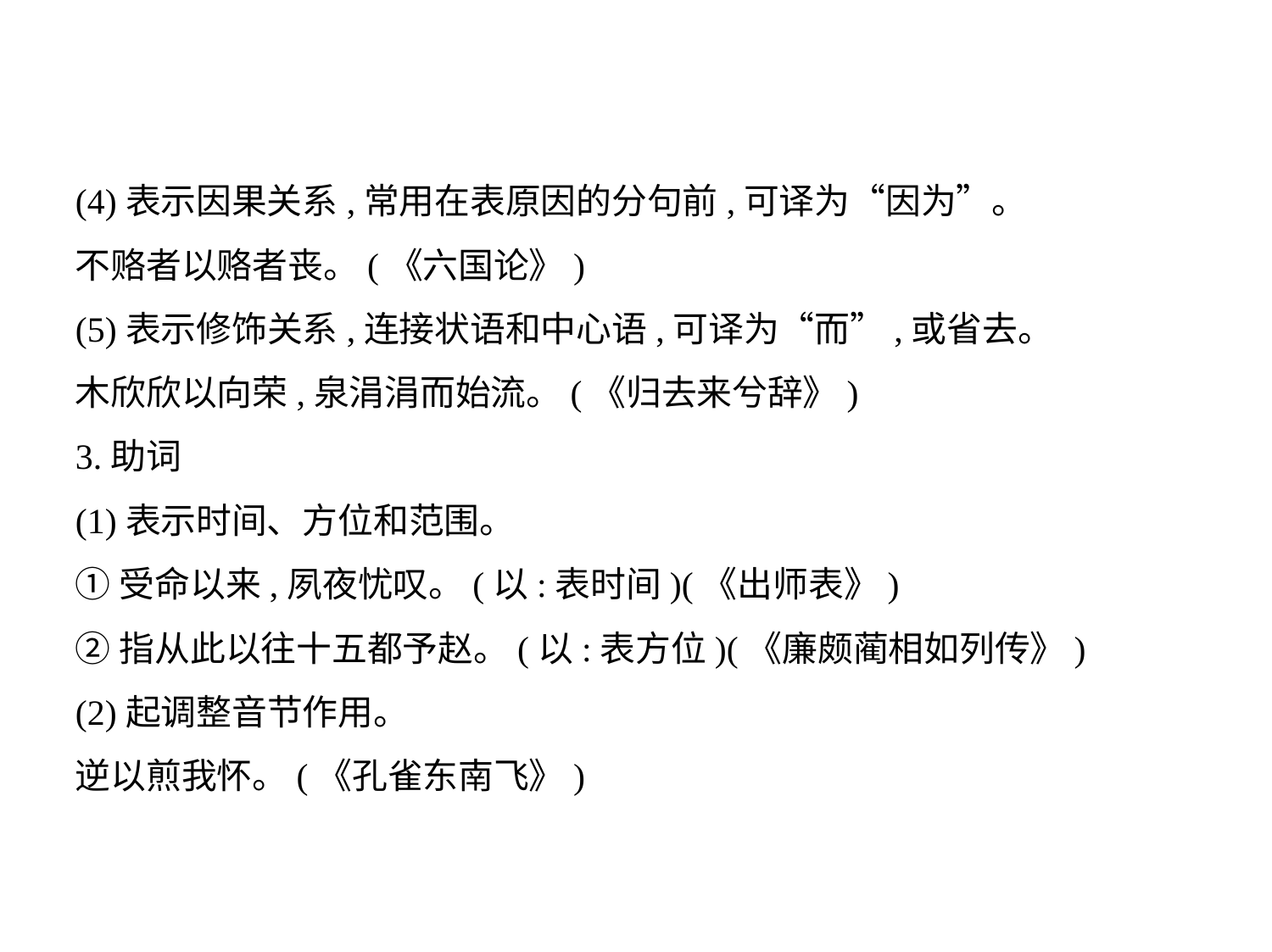

(4)表示因果关系,常用在表原因的分句前,可译为“因为”。
不赂者以赂者丧。(《六国论》)
(5)表示修饰关系,连接状语和中心语,可译为“而”,或省去。
木欣欣以向荣,泉涓涓而始流。(《归去来兮辞》)
3.助词
(1)表示时间、方位和范围。
①受命以来,夙夜忧叹。(以:表时间)(《出师表》)
②指从此以往十五都予赵。(以:表方位)(《廉颇蔺相如列传》)
(2)起调整音节作用。
逆以煎我怀。(《孔雀东南飞》)